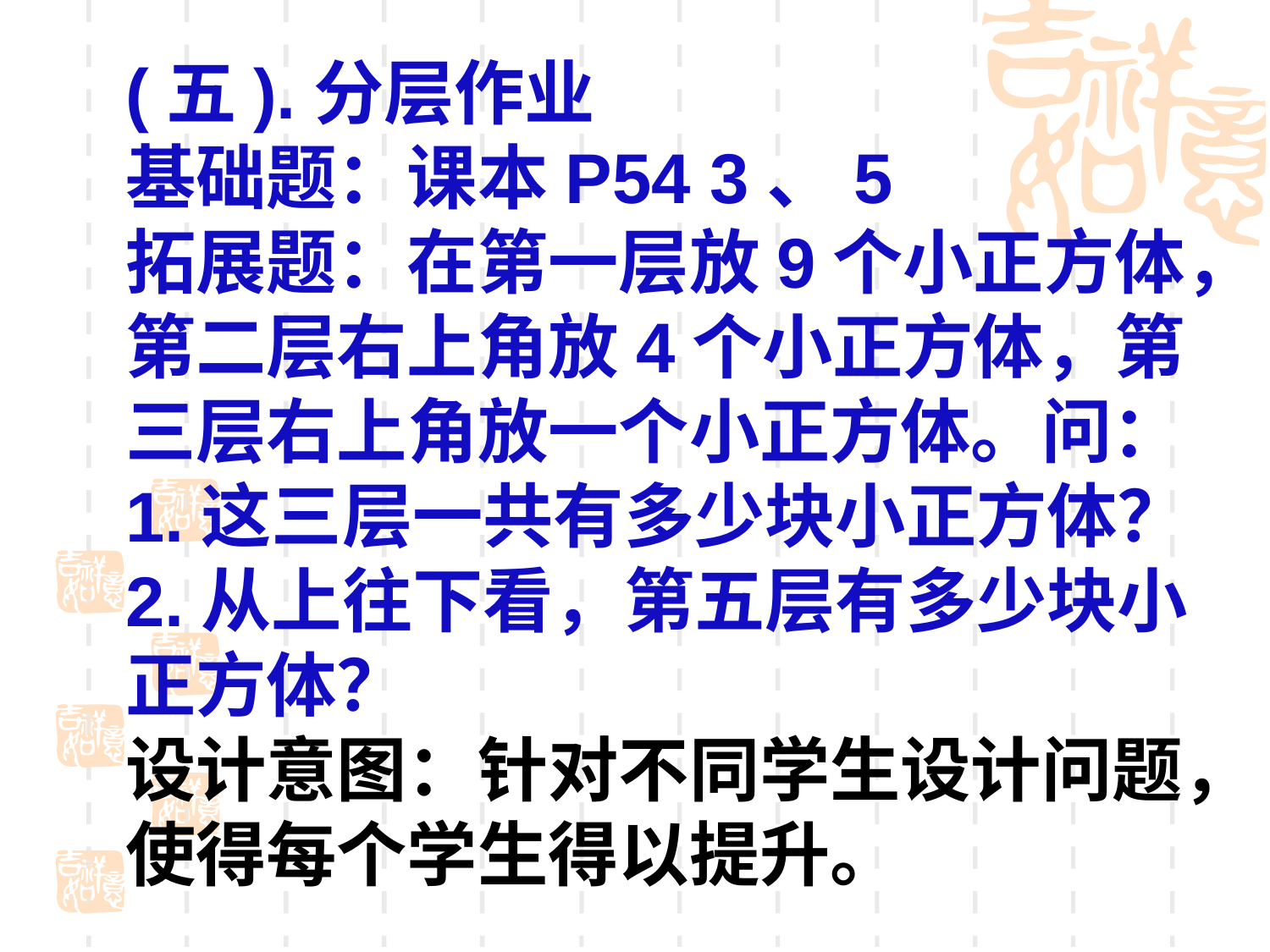

(五).分层作业
基础题：课本P54 3、5
拓展题：在第一层放9个小正方体，第二层右上角放4个小正方体，第三层右上角放一个小正方体。问：1.这三层一共有多少块小正方体？2.从上往下看，第五层有多少块小正方体？
设计意图：针对不同学生设计问题，使得每个学生得以提升。